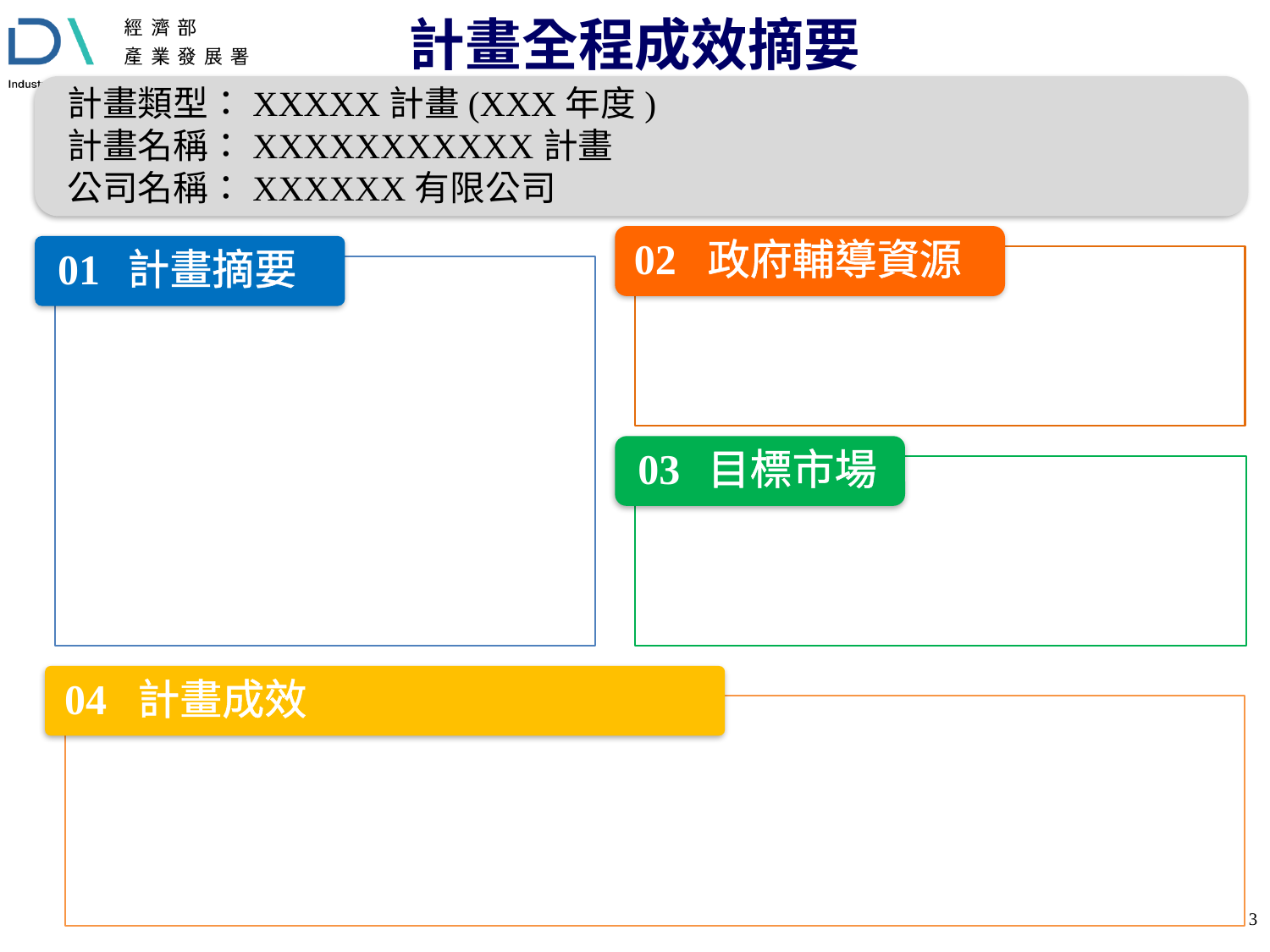

# 計畫全程成效摘要
計畫類型：XXXXX計畫(XXX年度)
計畫名稱：XXXXXXXXXXX計畫
公司名稱：XXXXXX有限公司

02
政府輔導資源

01
計畫摘要

03
目標市場

04
計畫成效

3